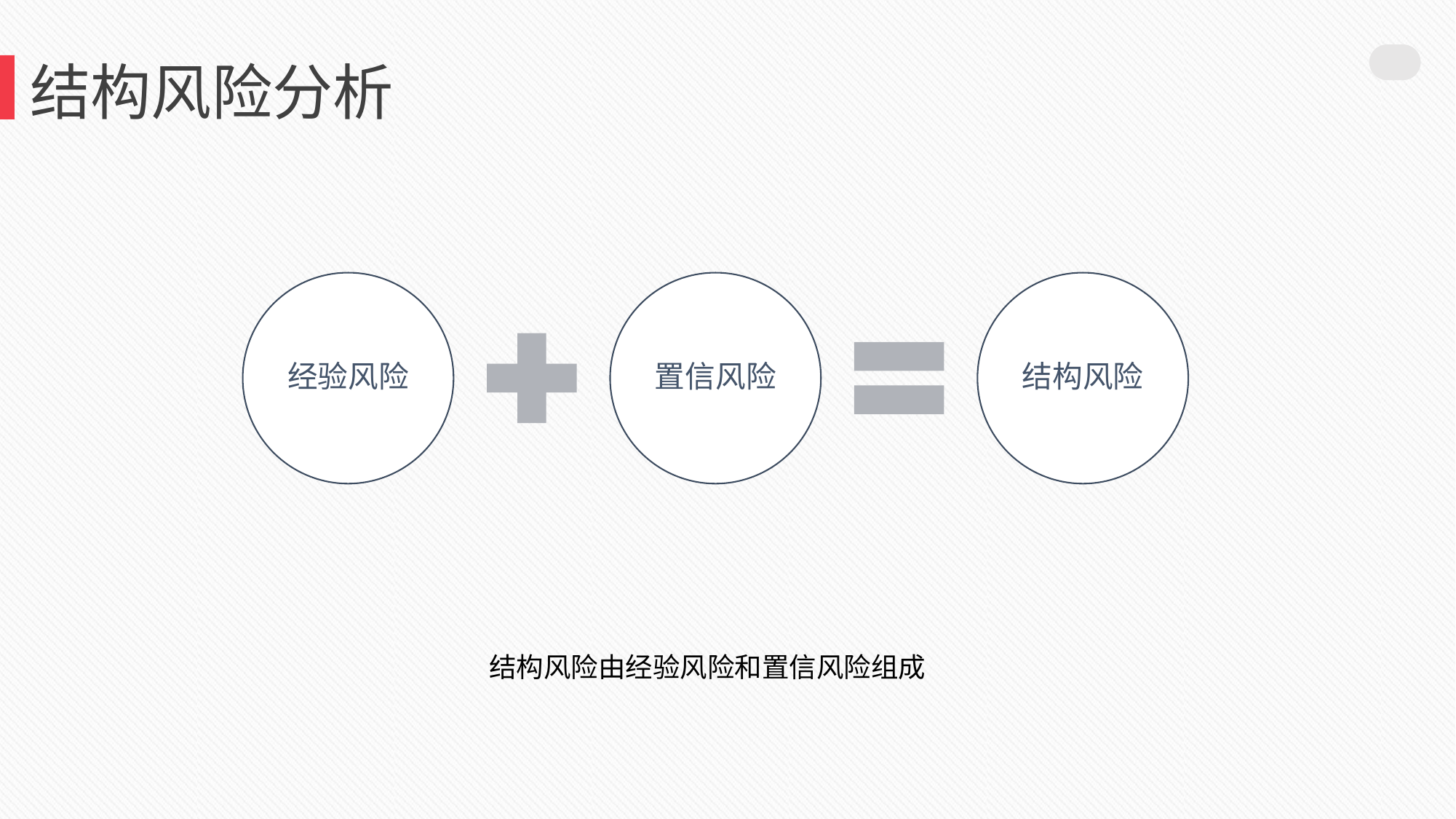

结构风险分析
经验风险

置信风险

结构风险
结构风险由经验风险和置信风险组成